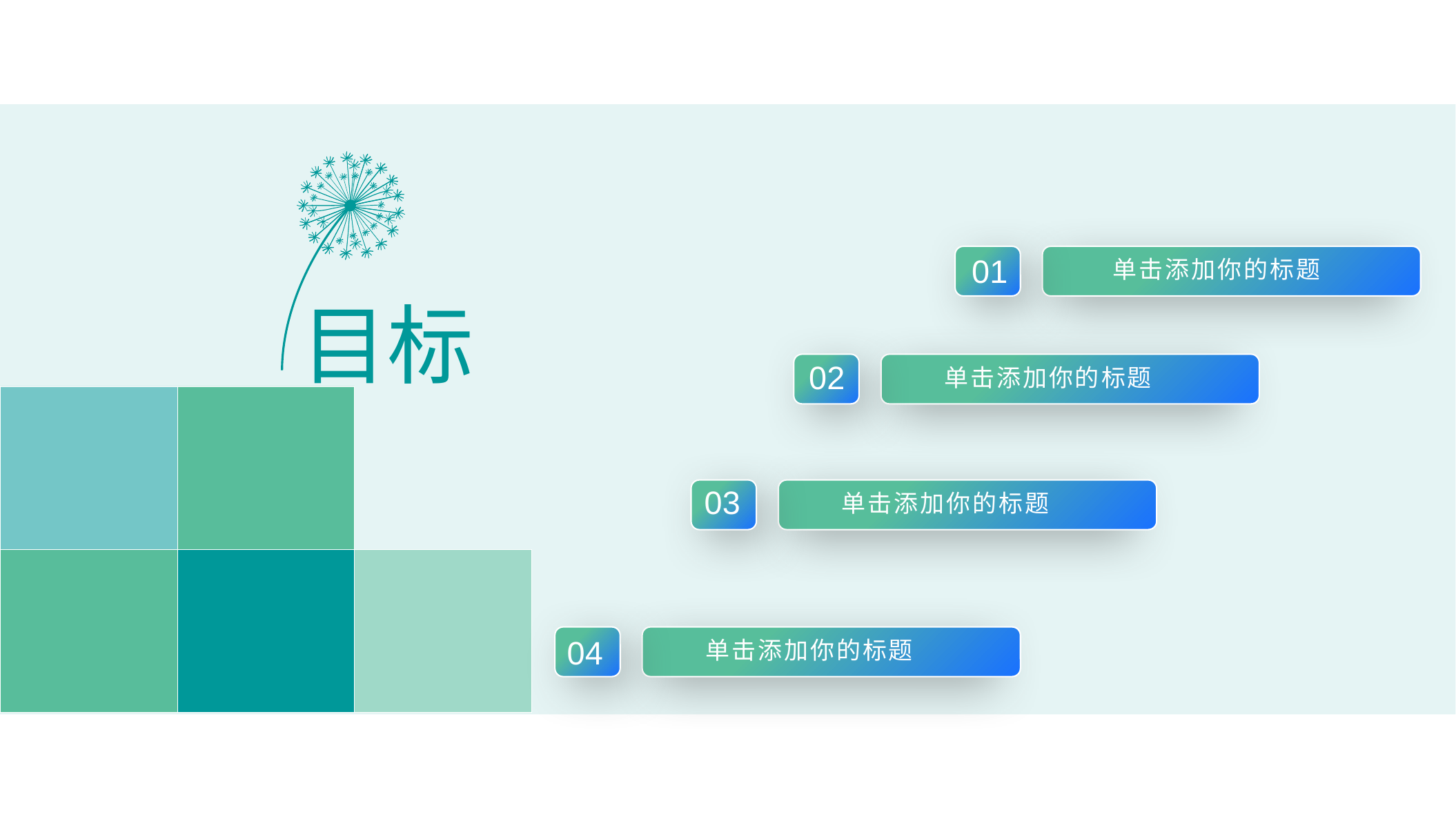

01

单击添加你的标题
目标
 02

单击添加你的标题

 03

单击添加你的标题

单击添加你的标题

 04